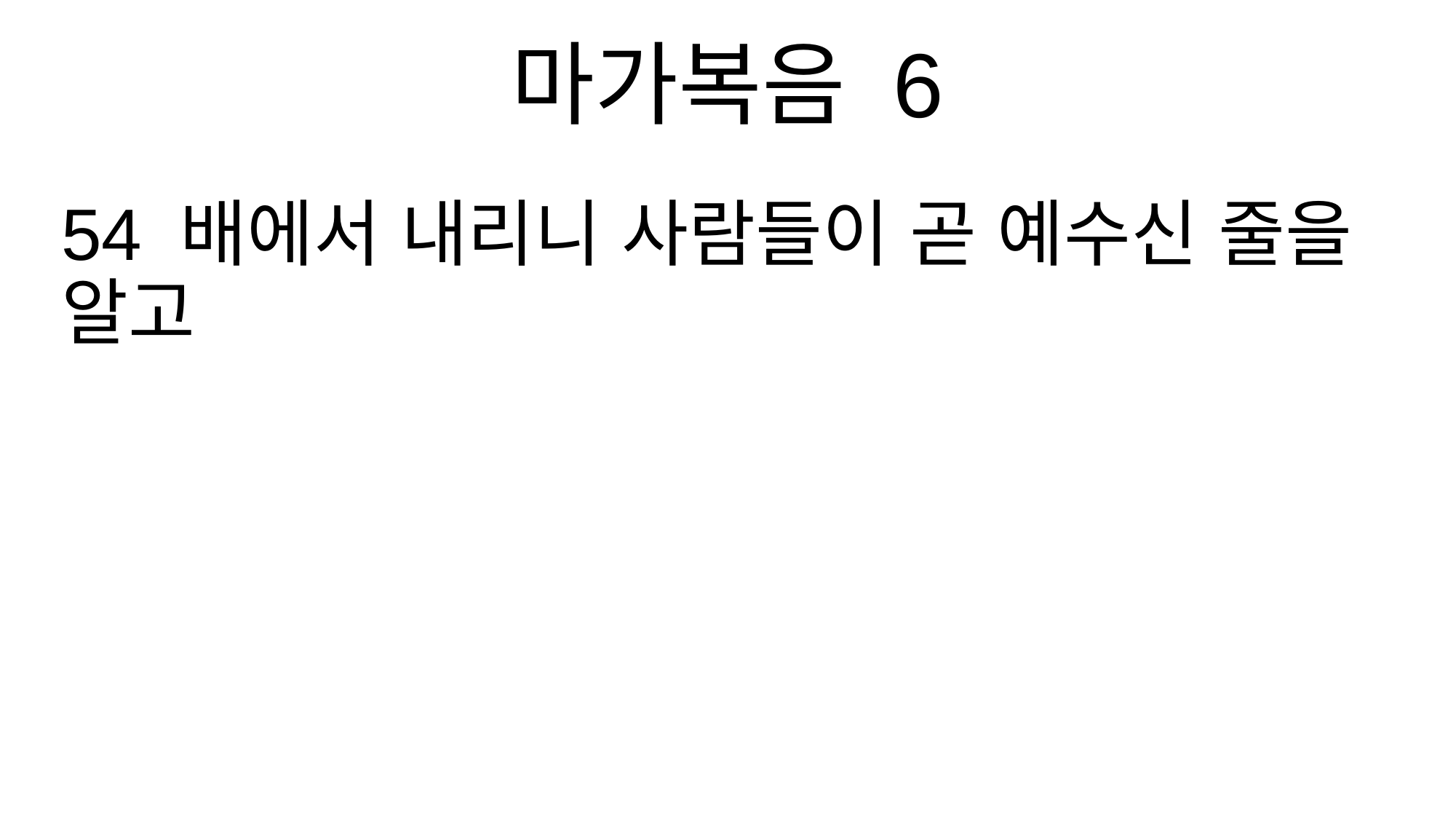

마가복음 6
54 배에서 내리니 사람들이 곧 예수신 줄을 알고